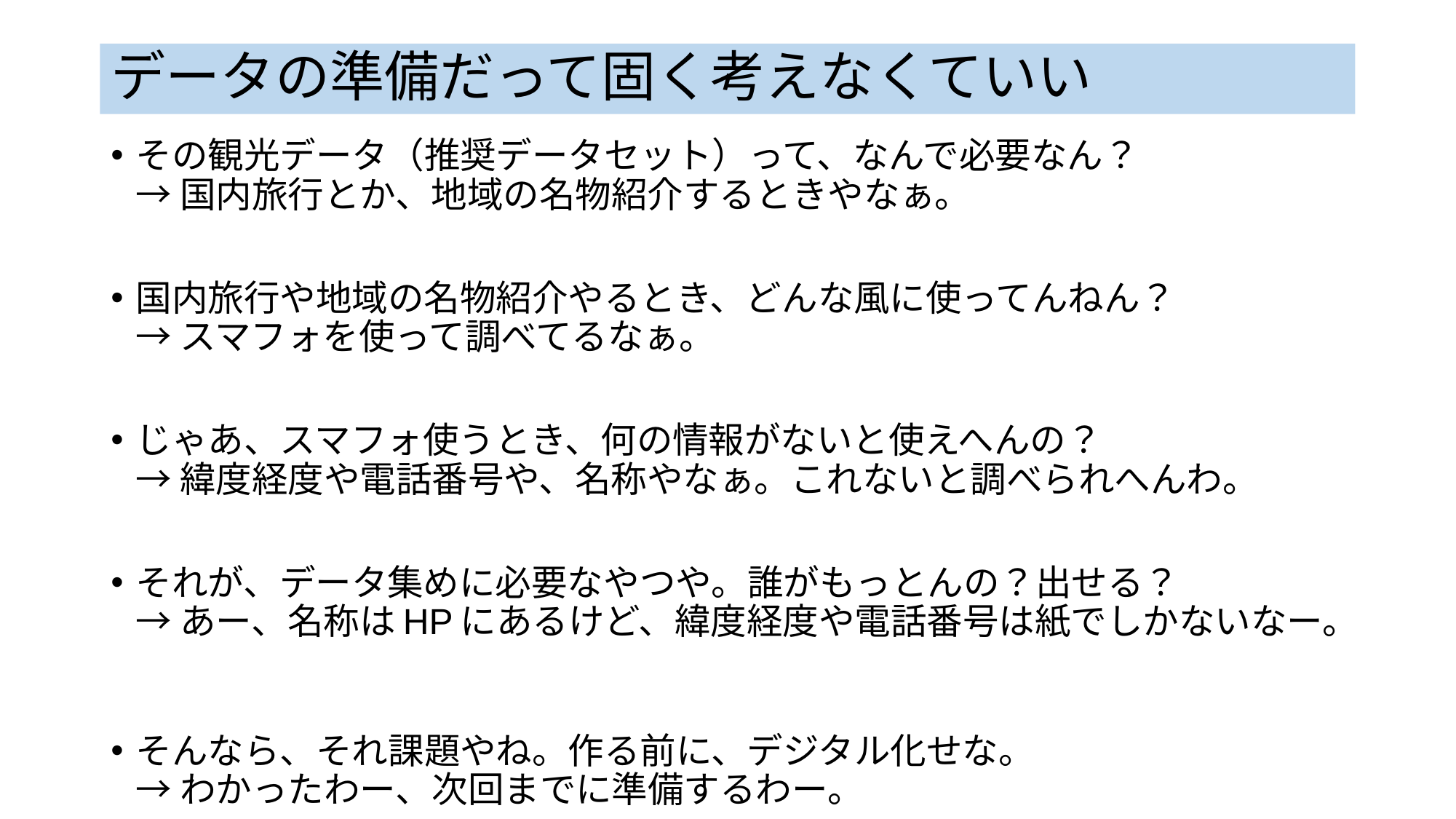

# データの準備だって固く考えなくていい
その観光データ（推奨データセット）って、なんで必要なん？
→ 国内旅行とか、地域の名物紹介するときやなぁ。

国内旅行や地域の名物紹介やるとき、どんな風に使ってんねん？
→ スマフォを使って調べてるなぁ。

じゃあ、スマフォ使うとき、何の情報がないと使えへんの？
→ 緯度経度や電話番号や、名称やなぁ。これないと調べられへんわ。

それが、データ集めに必要なやつや。誰がもっとんの？出せる？
→ あー、名称はHPにあるけど、緯度経度や電話番号は紙でしかないなー。
そんなら、それ課題やね。作る前に、デジタル化せな。
→ わかったわー、次回までに準備するわー。